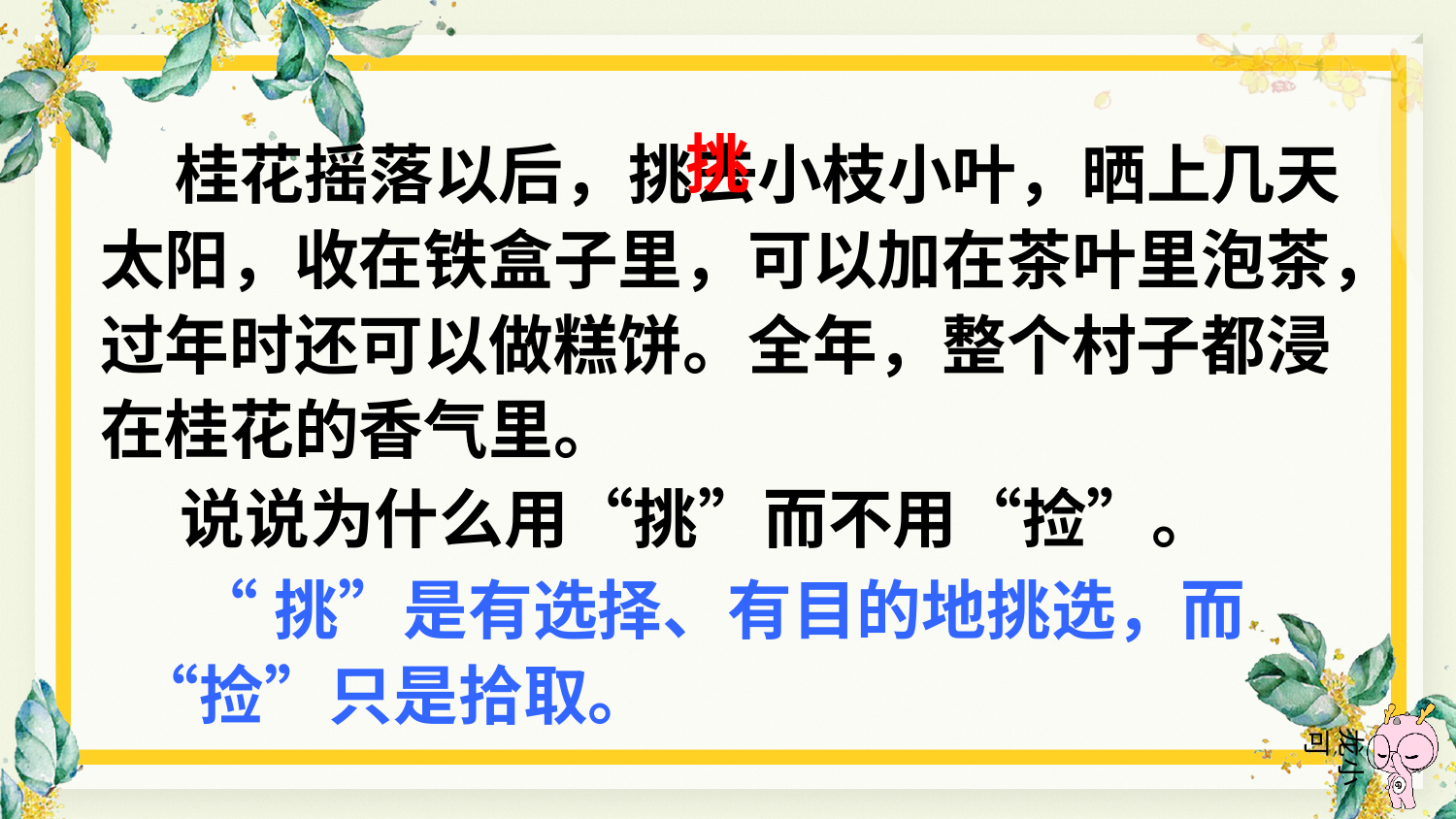

挑
    桂花摇落以后，挑去小枝小叶，晒上几天太阳，收在铁盒子里，可以加在茶叶里泡茶，过年时还可以做糕饼。全年，整个村子都浸在桂花的香气里。
说说为什么用“挑”而不用“捡”。
    “挑”是有选择、有目的地挑选，而“捡”只是拾取。